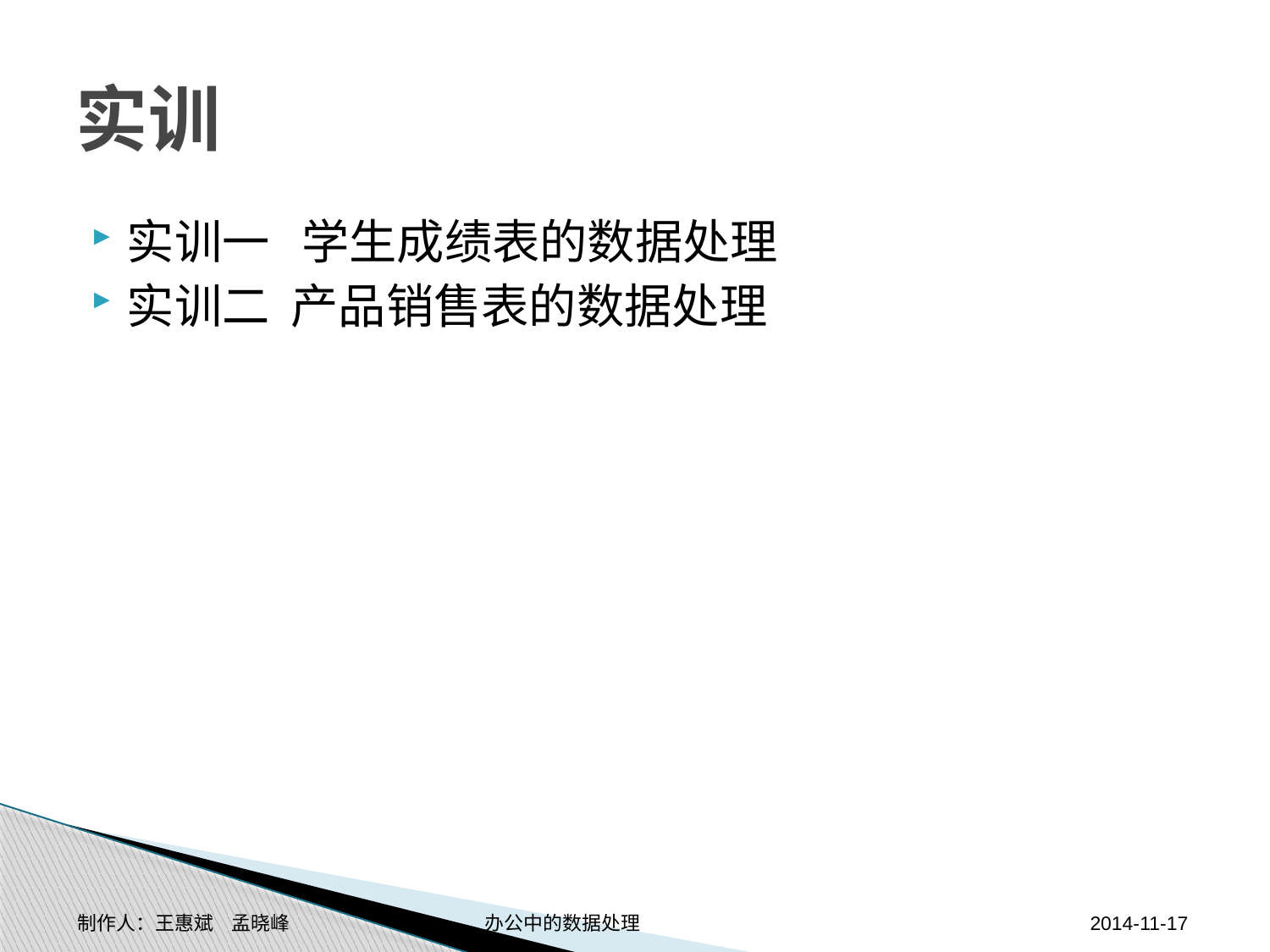

# 实训
实训一   学生成绩表的数据处理
实训二  产品销售表的数据处理

制作人：王惠斌    孟晓峰                                            办公中的数据处理
2014-11-17